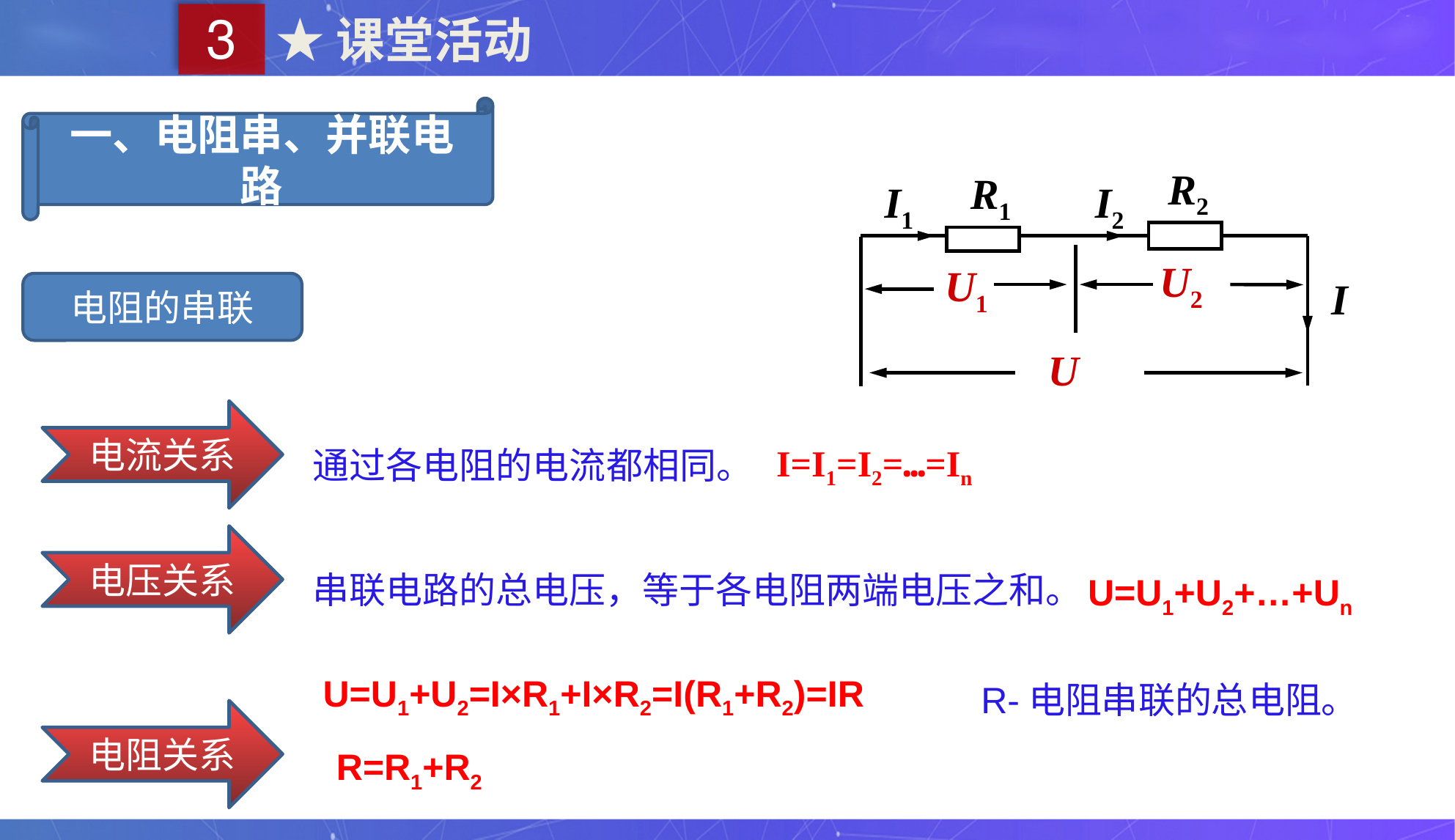

3
★课堂活动
一、电阻串、并联电路
R2
R1
I1
I2

U2
U1
I
U
电阻的串联
电流关系
通过各电阻的电流都相同。
 I=I1=I2=…=In
电压关系
串联电路的总电压，等于各电阻两端电压之和。
 U=U1+U2+…+Un
 U=U1+U2=I×R1+I×R2=I(R1+R2)=IR
R-电阻串联的总电阻。
电阻关系
 R=R1+R2